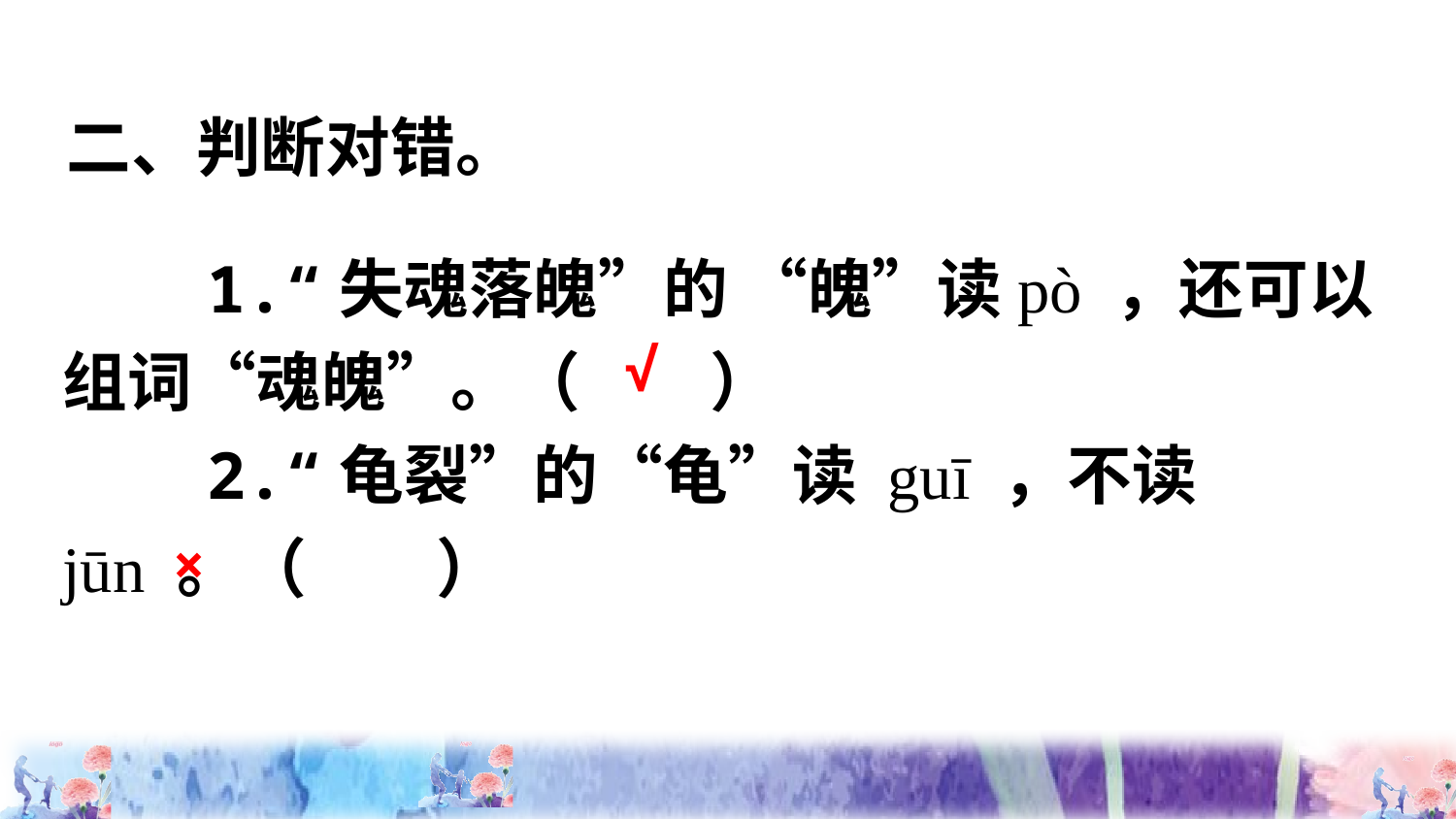

二、判断对错。
　　1.“失魂落魄”的 “魄”读pò ，还可以组词“魂魄”。（　　）
　　2.“龟裂”的“龟”读 guī ，不读 jūn 。（　　）
√
×